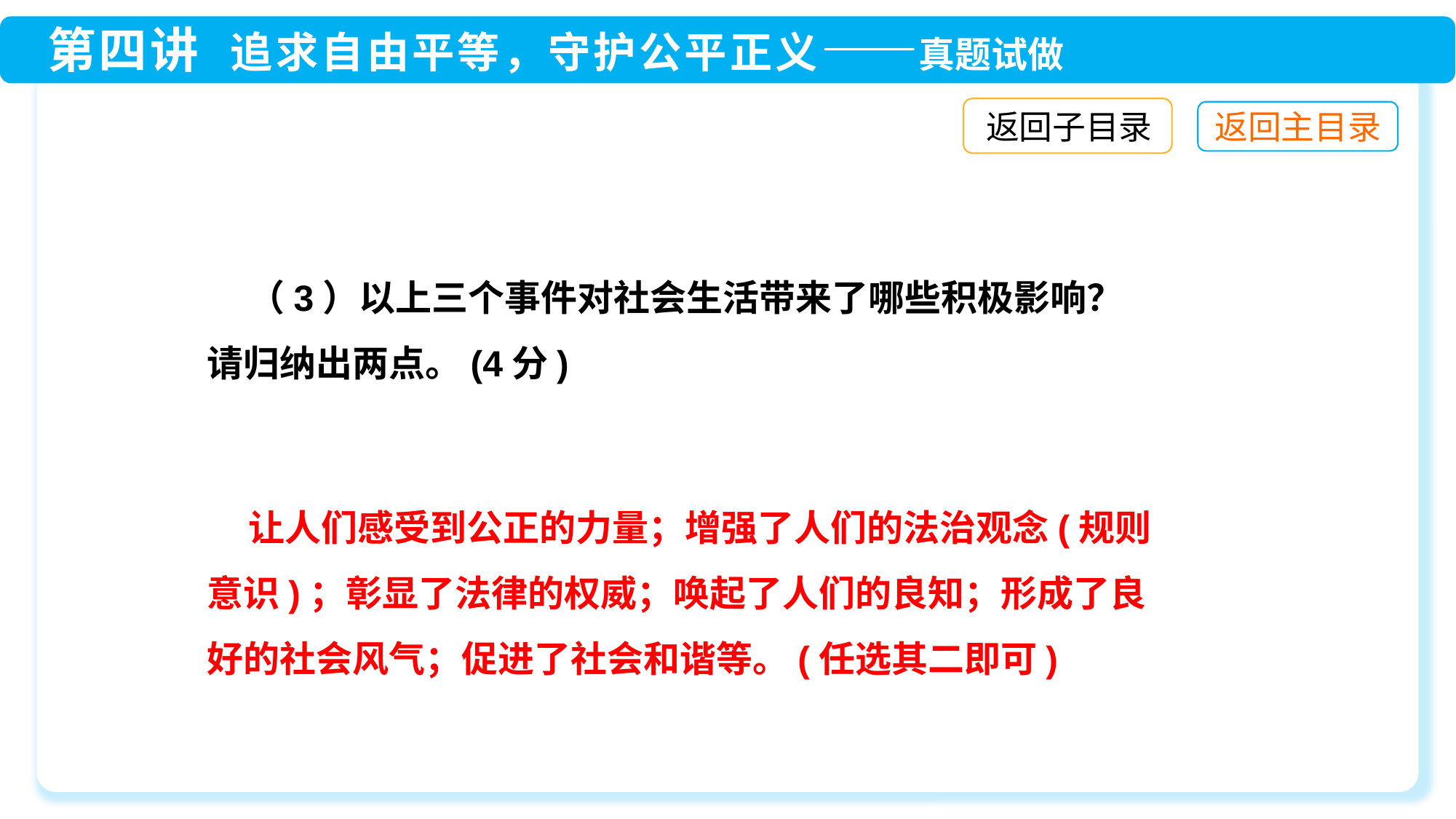

返回子目录

    （3）以上三个事件对社会生活带来了哪些积极影响？请归纳出两点。(4分)
    让人们感受到公正的力量；增强了人们的法治观念(规则意识)；彰显了法律的权威；唤起了人们的良知；形成了良好的社会风气；促进了社会和谐等。(任选其二即可)